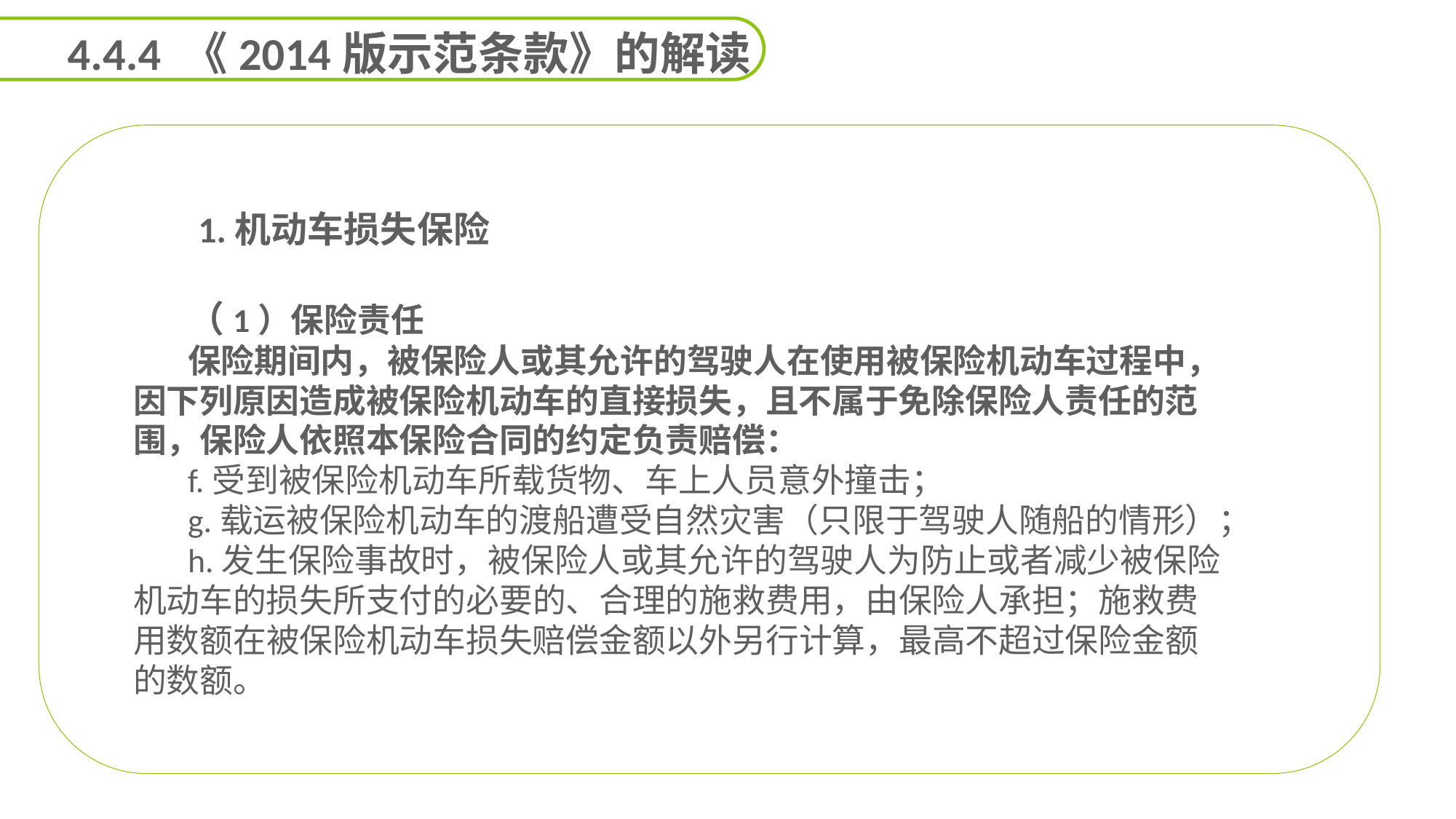

4.4.4 《2014版示范条款》的解读

 1.机动车损失保险

（1）保险责任
保险期间内，被保险人或其允许的驾驶人在使用被保险机动车过程中，因下列原因造成被保险机动车的直接损失，且不属于免除保险人责任的范围，保险人依照本保险合同的约定负责赔偿：
f.受到被保险机动车所载货物、车上人员意外撞击；
g.载运被保险机动车的渡船遭受自然灾害（只限于驾驶人随船的情形）；
h.发生保险事故时，被保险人或其允许的驾驶人为防止或者减少被保险机动车的损失所支付的必要的、合理的施救费用，由保险人承担；施救费用数额在被保险机动车损失赔偿金额以外另行计算，最高不超过保险金额的数额。

能力
目标
延迟符